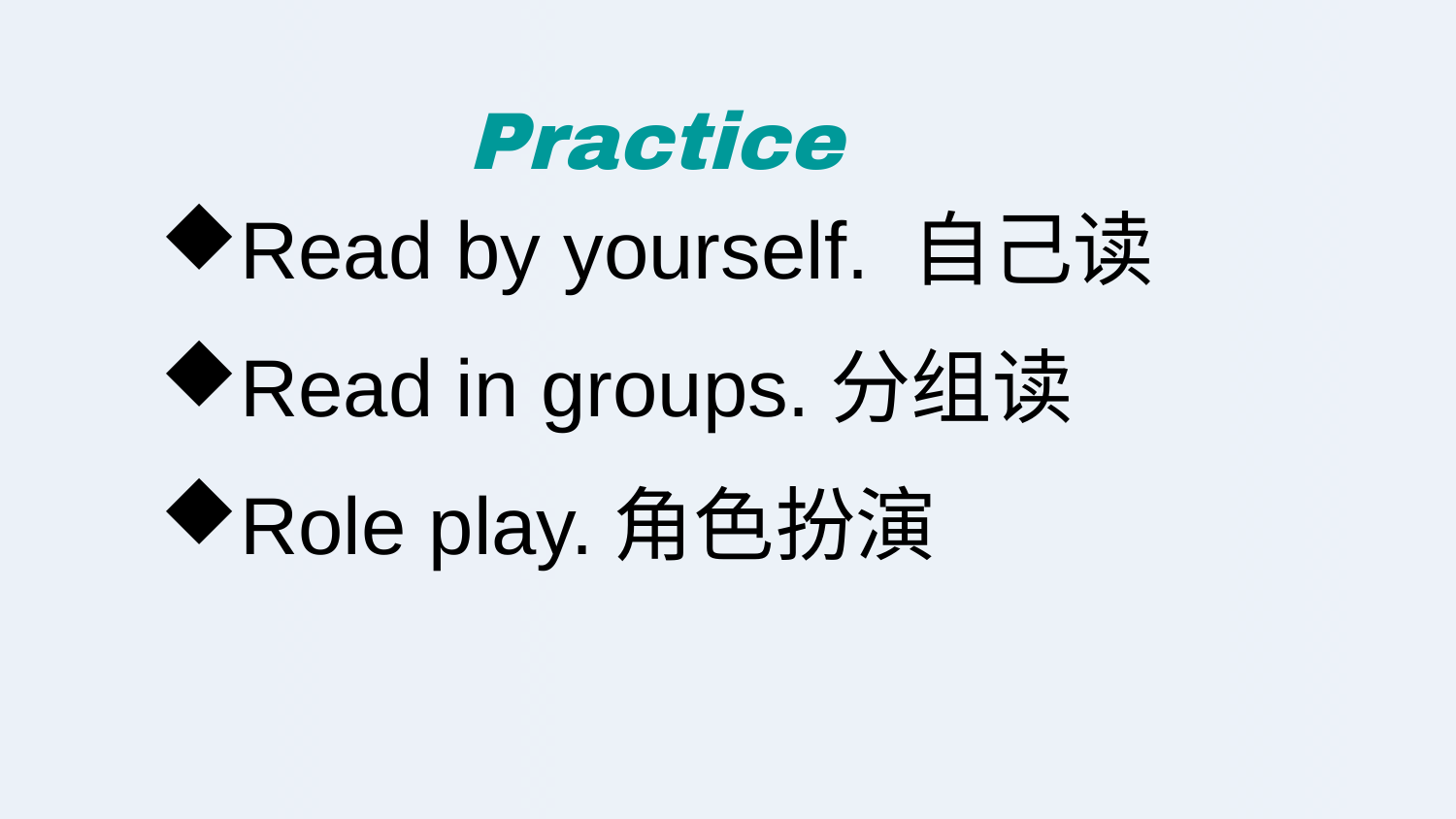

Practice
Read by yourself. 自己读
Read in groups.分组读
Role play.角色扮演